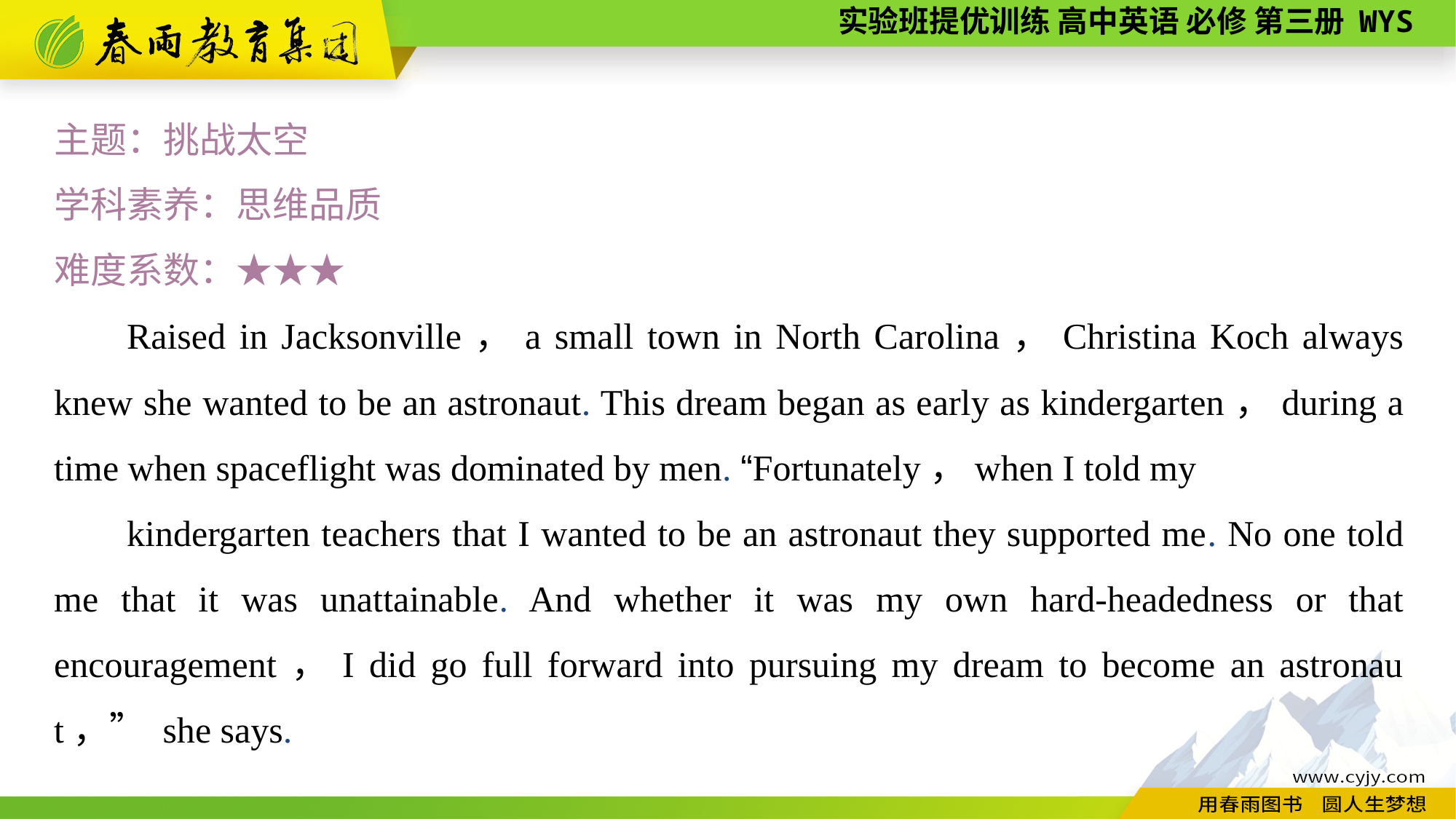

主题：挑战太空
学科素养：思维品质
难度系数：★★★
Raised in Jacksonville，a small town in North Carolina，Christina Koch always knew she wanted to be an astronaut. This dream began as early as kindergarten，during a time when spaceflight was dominated by men. “Fortunately，when I told my
kindergarten teachers that I wanted to be an astronaut they supported me. No one told me that it was unattainable. And whether it was my own hard-headedness or that encouragement，I did go full forward into pursuing my dream to become an astronaut，” she says.